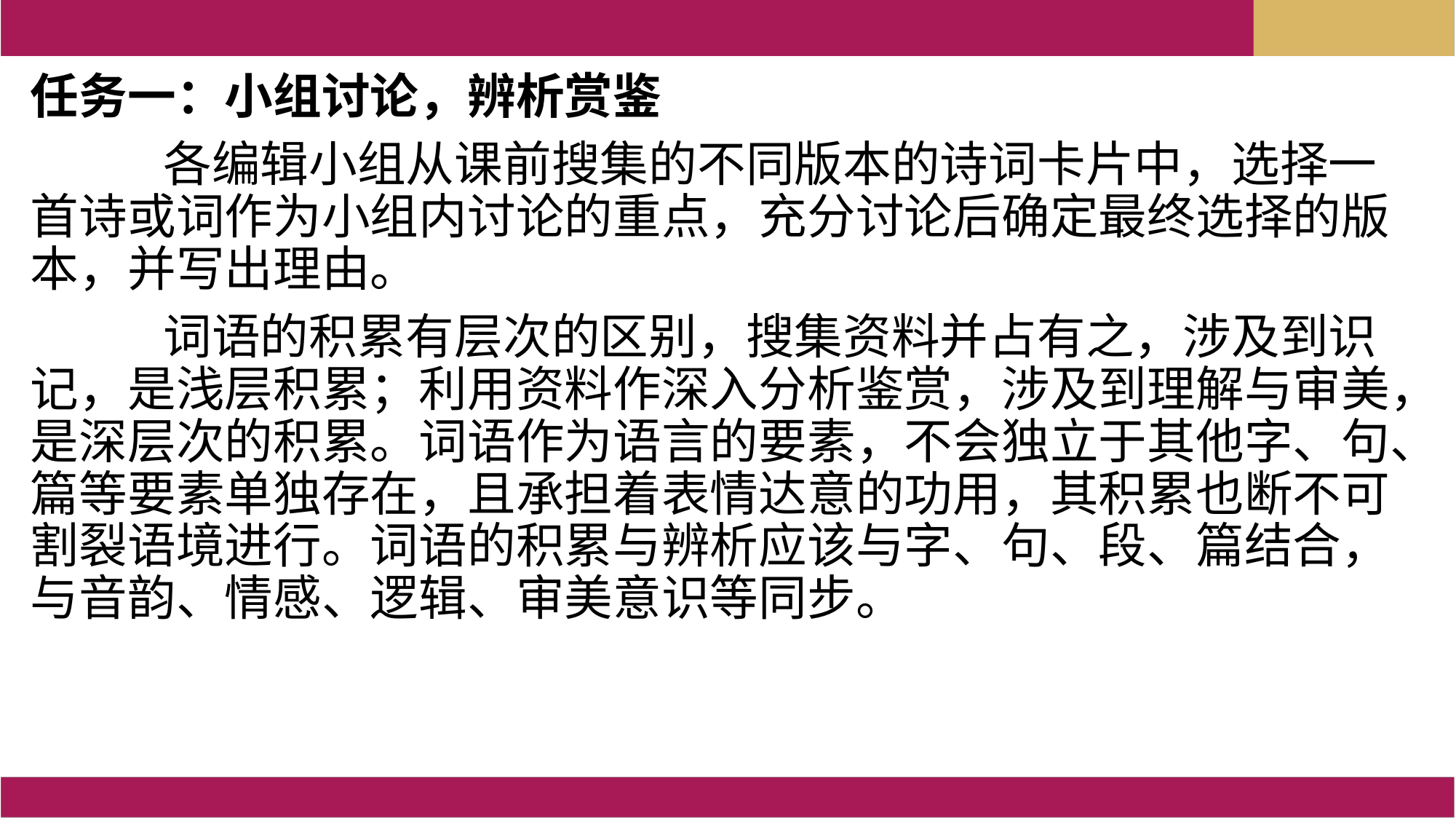

任务一：小组讨论，辨析赏鉴
         各编辑小组从课前搜集的不同版本的诗词卡片中，选择一首诗或词作为小组内讨论的重点，充分讨论后确定最终选择的版本，并写出理由。
         词语的积累有层次的区别，搜集资料并占有之，涉及到识记，是浅层积累；利用资料作深入分析鉴赏，涉及到理解与审美，是深层次的积累。词语作为语言的要素，不会独立于其他字、句、篇等要素单独存在，且承担着表情达意的功用，其积累也断不可割裂语境进行。词语的积累与辨析应该与字、句、段、篇结合，与音韵、情感、逻辑、审美意识等同步。